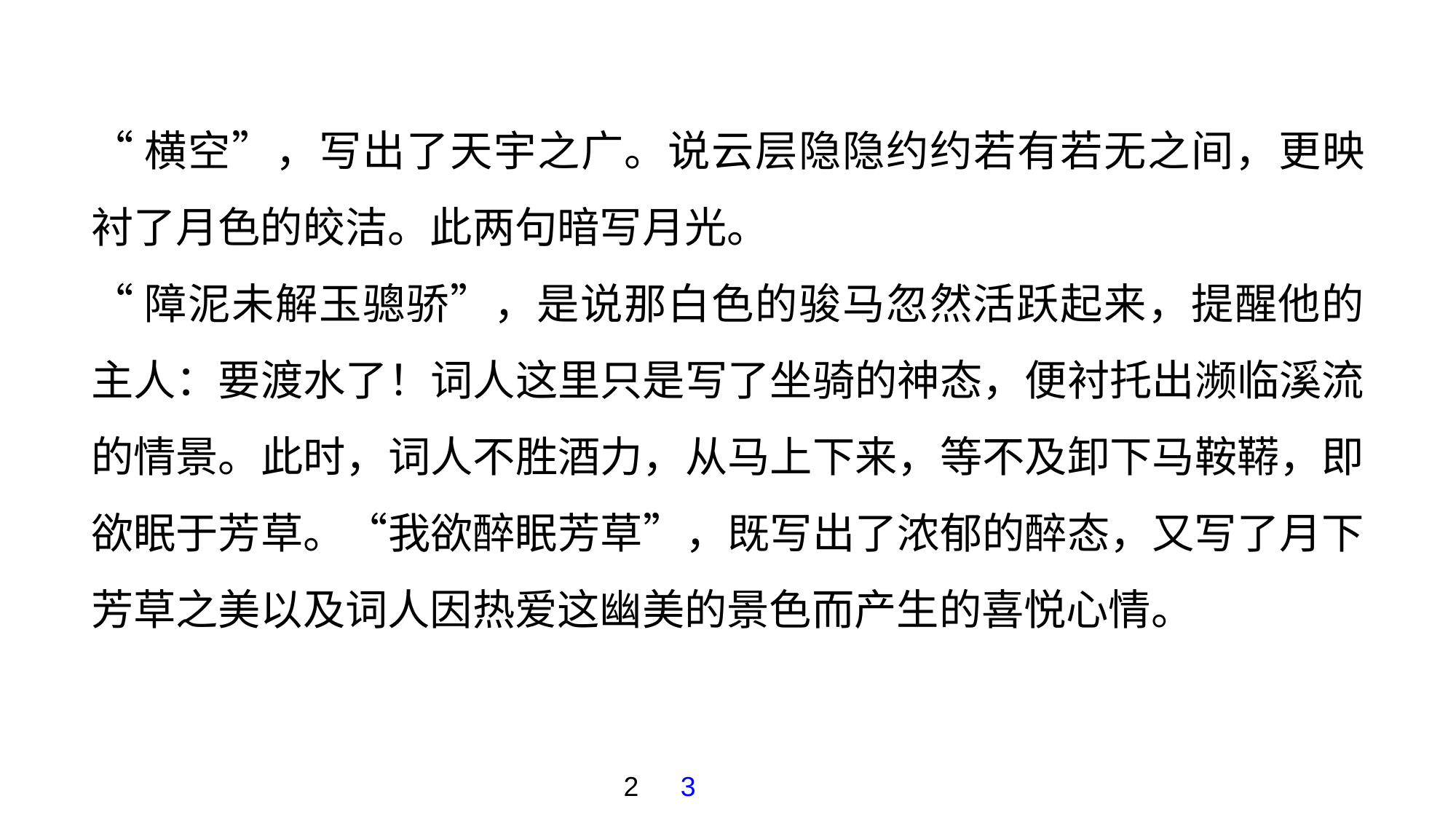

“横空”，写出了天宇之广。说云层隐隐约约若有若无之间，更映衬了月色的皎洁。此两句暗写月光。
“障泥未解玉骢骄”，是说那白色的骏马忽然活跃起来，提醒他的主人：要渡水了！词人这里只是写了坐骑的神态，便衬托出濒临溪流的情景。此时，词人不胜酒力，从马上下来，等不及卸下马鞍鞯，即欲眠于芳草。“我欲醉眠芳草”，既写出了浓郁的醉态，又写了月下芳草之美以及词人因热爱这幽美的景色而产生的喜悦心情。
2
3